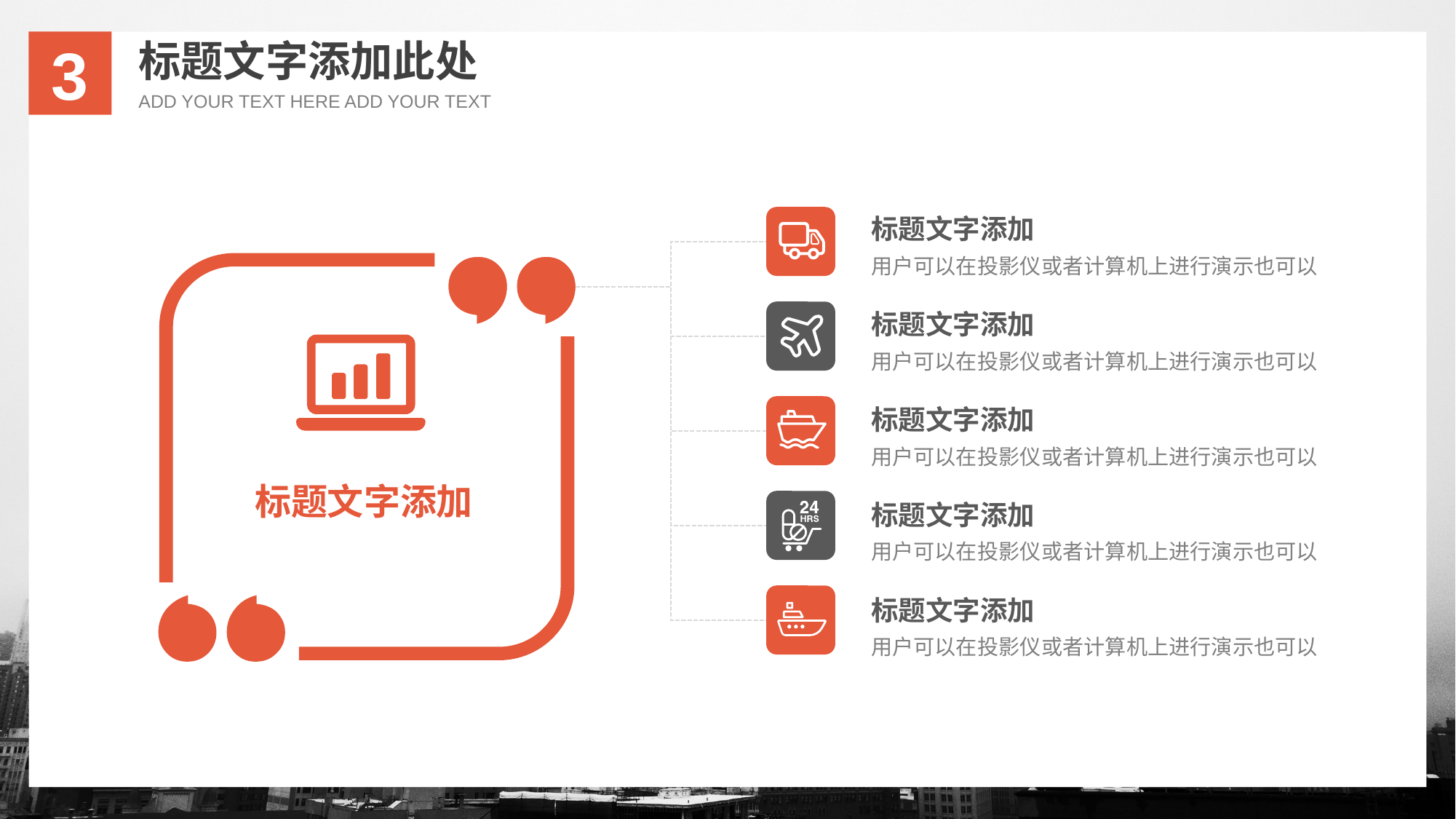

标题文字添加此处
ADD YOUR TEXT HERE ADD YOUR TEXT
3
标题文字添加
用户可以在投影仪或者计算机上进行演示也可以

标题文字添加

标题文字添加
用户可以在投影仪或者计算机上进行演示也可以
标题文字添加
用户可以在投影仪或者计算机上进行演示也可以
标题文字添加
用户可以在投影仪或者计算机上进行演示也可以
标题文字添加
用户可以在投影仪或者计算机上进行演示也可以